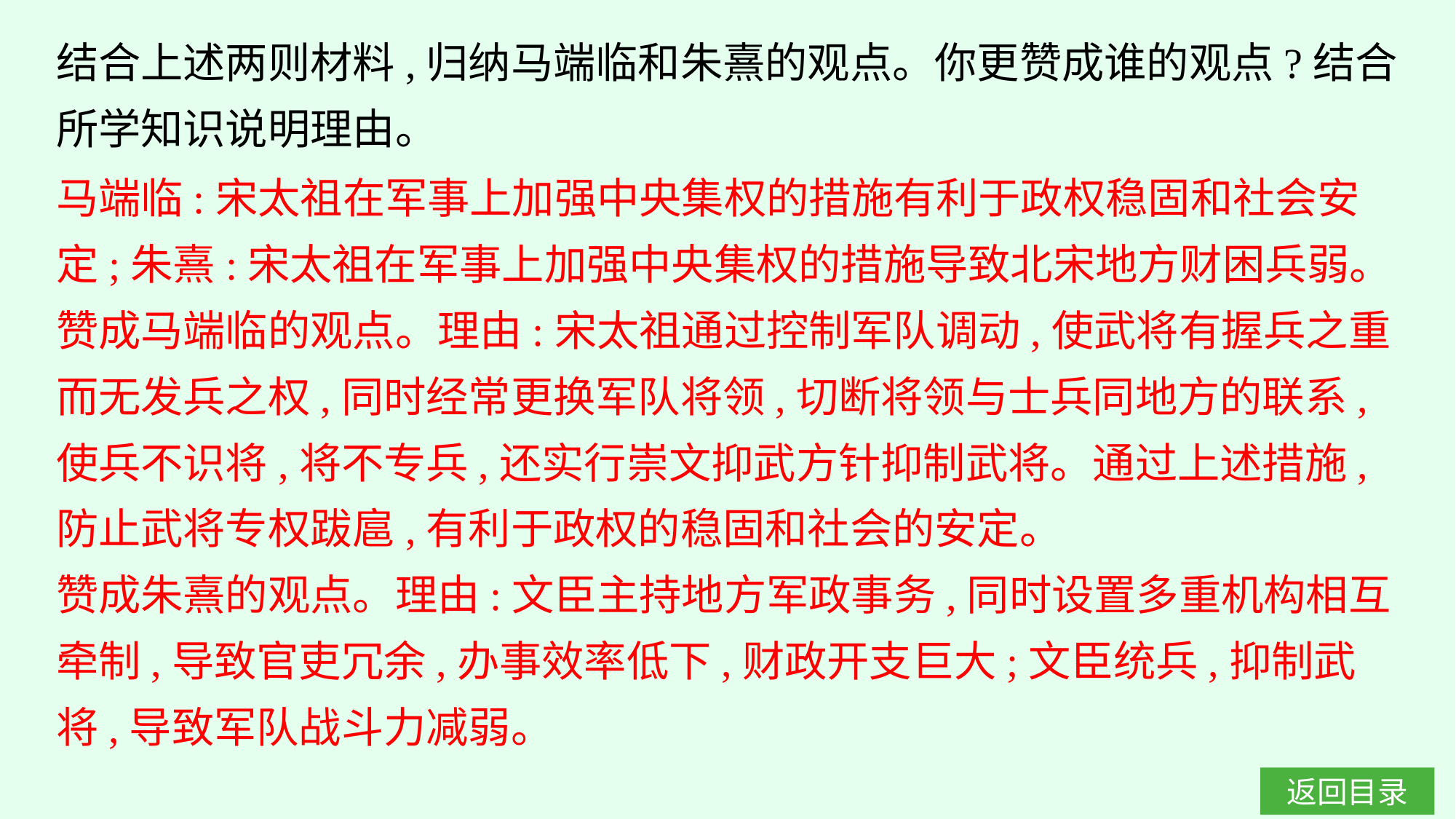

结合上述两则材料,归纳马端临和朱熹的观点。你更赞成谁的观点?结合所学知识说明理由。
马端临:宋太祖在军事上加强中央集权的措施有利于政权稳固和社会安定;朱熹:宋太祖在军事上加强中央集权的措施导致北宋地方财困兵弱。
赞成马端临的观点。理由:宋太祖通过控制军队调动,使武将有握兵之重而无发兵之权,同时经常更换军队将领,切断将领与士兵同地方的联系,使兵不识将,将不专兵,还实行崇文抑武方针抑制武将。通过上述措施,防止武将专权跋扈,有利于政权的稳固和社会的安定。
赞成朱熹的观点。理由:文臣主持地方军政事务,同时设置多重机构相互牵制,导致官吏冗余,办事效率低下,财政开支巨大;文臣统兵,抑制武将,导致军队战斗力减弱。